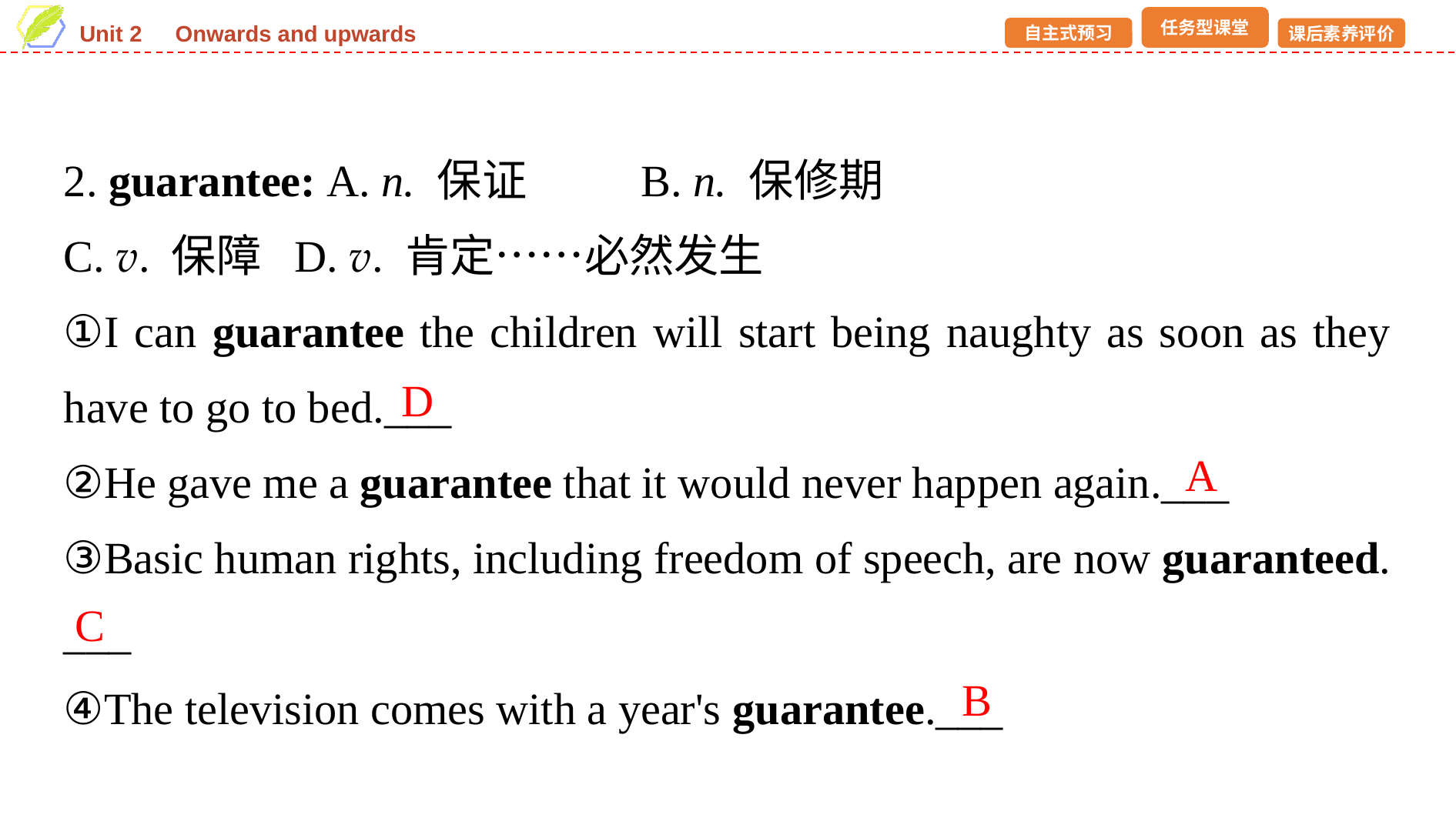

2. guarantee: A. n. 保证　　	B. n. 保修期
C. v. 保障  	D. v. 肯定……必然发生
①I can guarantee the children will start being naughty as soon as they have to go to bed.___
②He gave me a guarantee that it would never happen again.___
③Basic human rights, including freedom of speech, are now guaranteed.
___
④The television comes with a year's guarantee.___
D
A
C
B